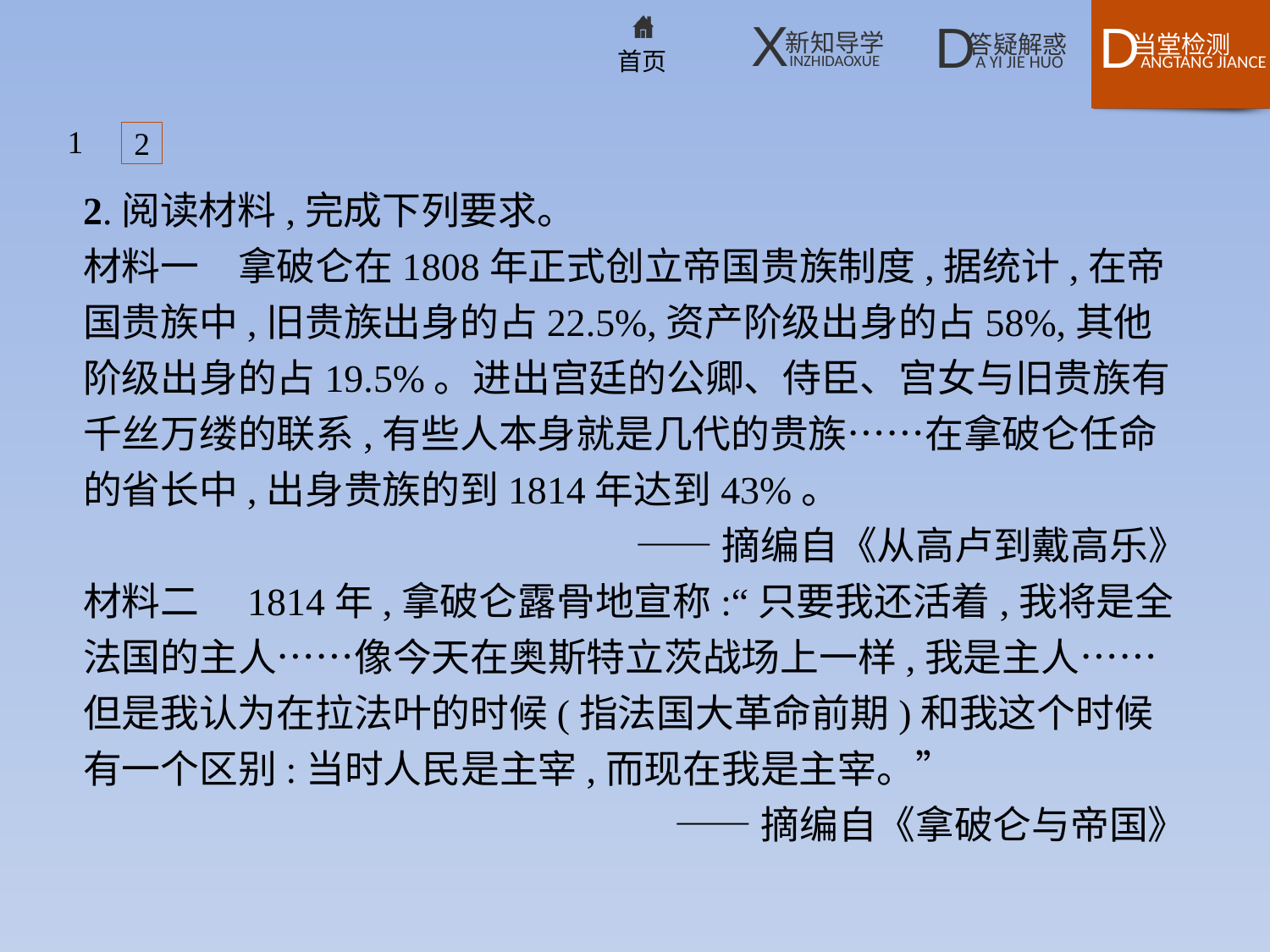

1
2
2.阅读材料,完成下列要求。
材料一　拿破仑在1808年正式创立帝国贵族制度,据统计,在帝国贵族中,旧贵族出身的占22.5%,资产阶级出身的占58%,其他阶级出身的占19.5%。进出宫廷的公卿、侍臣、宫女与旧贵族有千丝万缕的联系,有些人本身就是几代的贵族……在拿破仑任命的省长中,出身贵族的到1814年达到43%。
——摘编自《从高卢到戴高乐》
材料二　1814年,拿破仑露骨地宣称:“只要我还活着,我将是全法国的主人……像今天在奥斯特立茨战场上一样,我是主人……但是我认为在拉法叶的时候(指法国大革命前期)和我这个时候有一个区别:当时人民是主宰,而现在我是主宰。”
——摘编自《拿破仑与帝国》